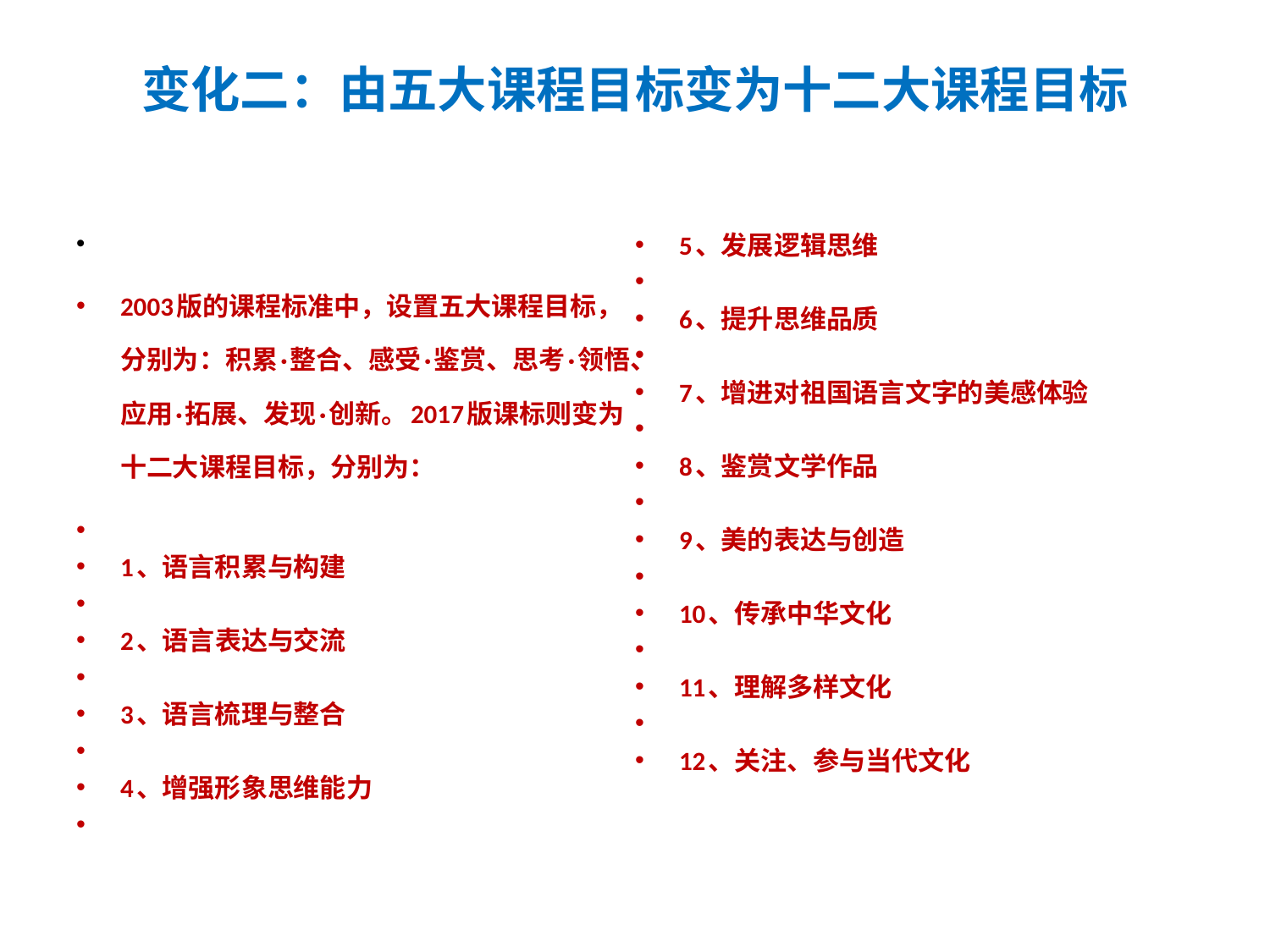

# 变化二：由五大课程目标变为十二大课程目标

2003版的课程标准中，设置五大课程目标，分别为：积累·整合、感受·鉴赏、思考·领悟、应用·拓展、发现·创新。2017版课标则变为十二大课程目标，分别为：

1、语言积累与构建

2、语言表达与交流

3、语言梳理与整合

4、增强形象思维能力

5、发展逻辑思维

6、提升思维品质

7、增进对祖国语言文字的美感体验

8、鉴赏文学作品

9、美的表达与创造

10、传承中华文化

11、理解多样文化

12、关注、参与当代文化